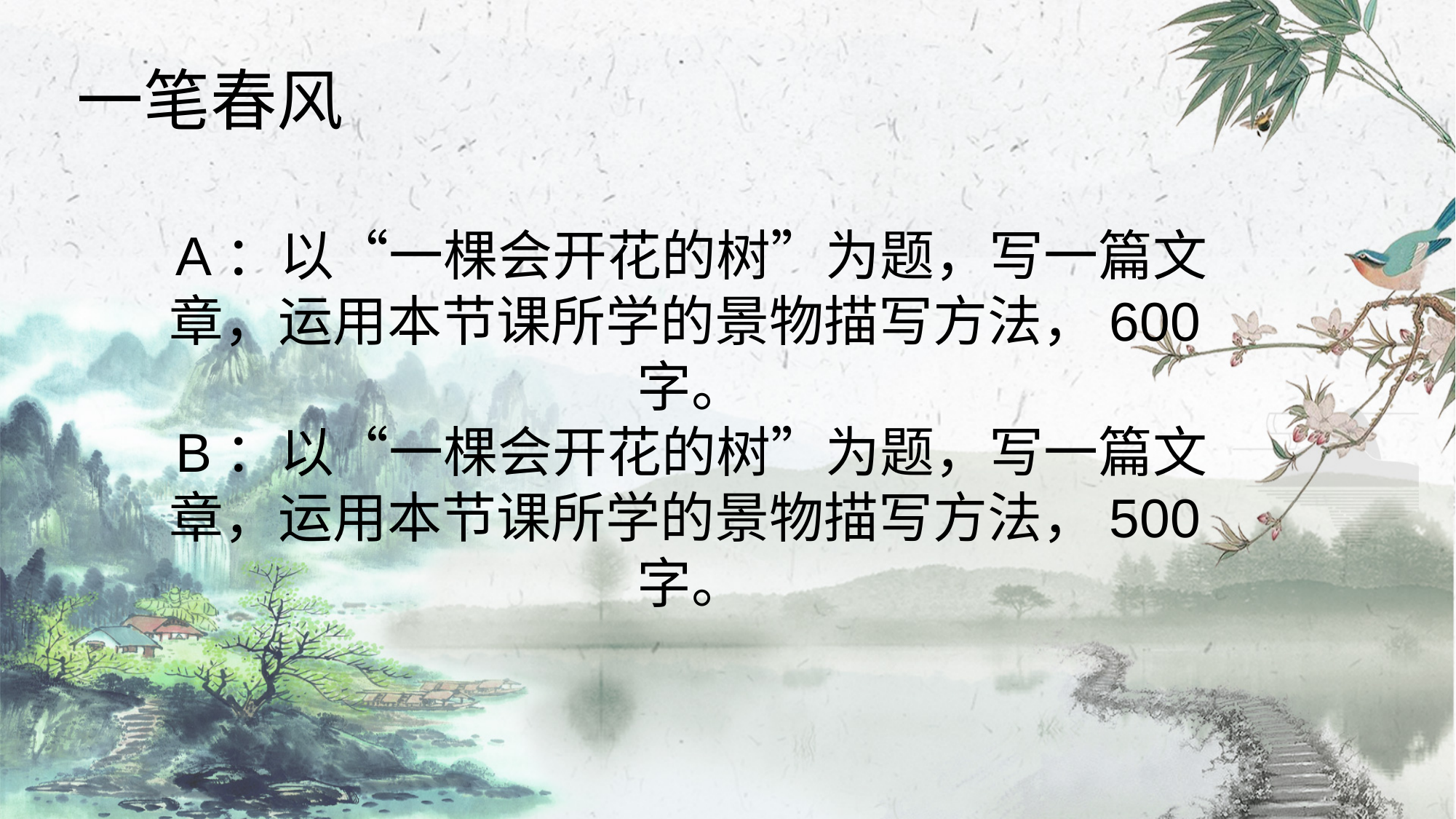

一笔春风
A：以“一棵会开花的树”为题，写一篇文章，运用本节课所学的景物描写方法，600字。
B：以“一棵会开花的树”为题，写一篇文章，运用本节课所学的景物描写方法，500字。